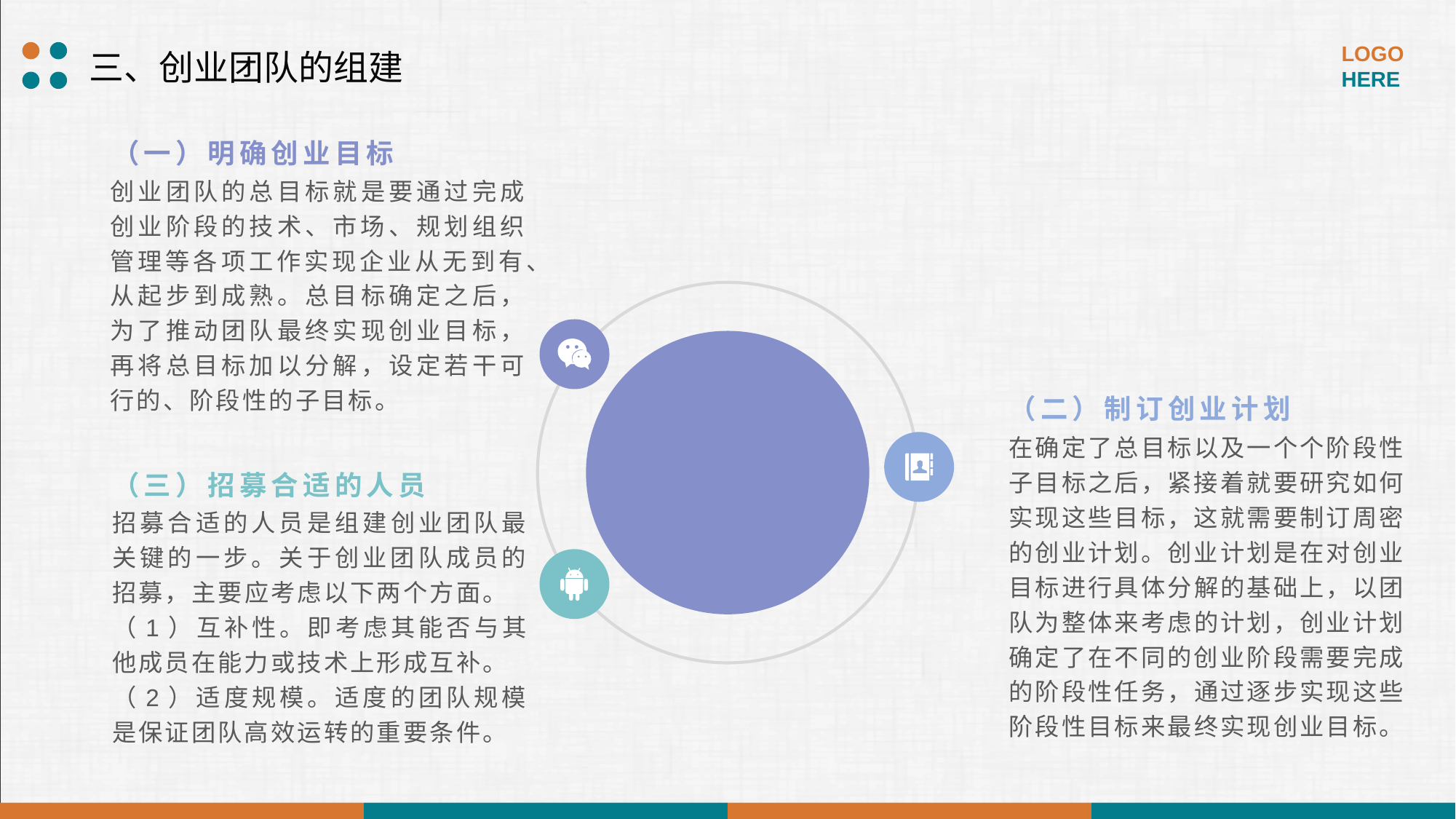

三、创业团队的组建
（一）明确创业目标
创业团队的总目标就是要通过完成创业阶段的技术、市场、规划组织管理等各项工作实现企业从无到有、从起步到成熟。总目标确定之后，为了推动团队最终实现创业目标，再将总目标加以分解，设定若干可行的、阶段性的子目标。

（二）制订创业计划
在确定了总目标以及一个个阶段性子目标之后，紧接着就要研究如何实现这些目标，这就需要制订周密的创业计划。创业计划是在对创业目标进行具体分解的基础上，以团队为整体来考虑的计划，创业计划确定了在不同的创业阶段需要完成的阶段性任务，通过逐步实现这些阶段性目标来最终实现创业目标。

（三）招募合适的人员
招募合适的人员是组建创业团队最关键的一步。关于创业团队成员的招募，主要应考虑以下两个方面。
（1）互补性。即考虑其能否与其他成员在能力或技术上形成互补。
（2）适度规模。适度的团队规模是保证团队高效运转的重要条件。